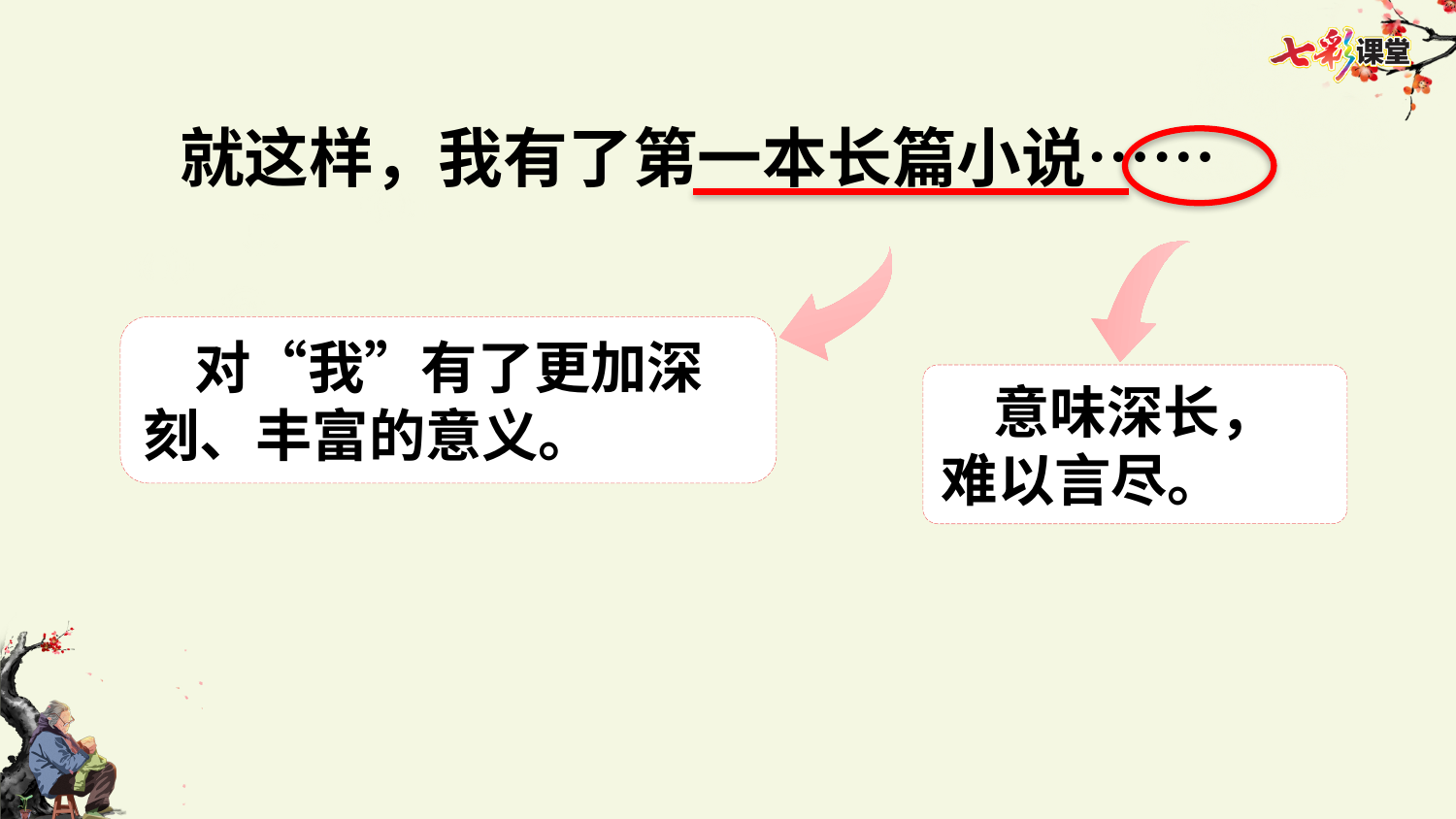

就这样，我有了第一本长篇小说……

   意味深长，难以言尽。

   对“我”有了更加深刻、丰富的意义。